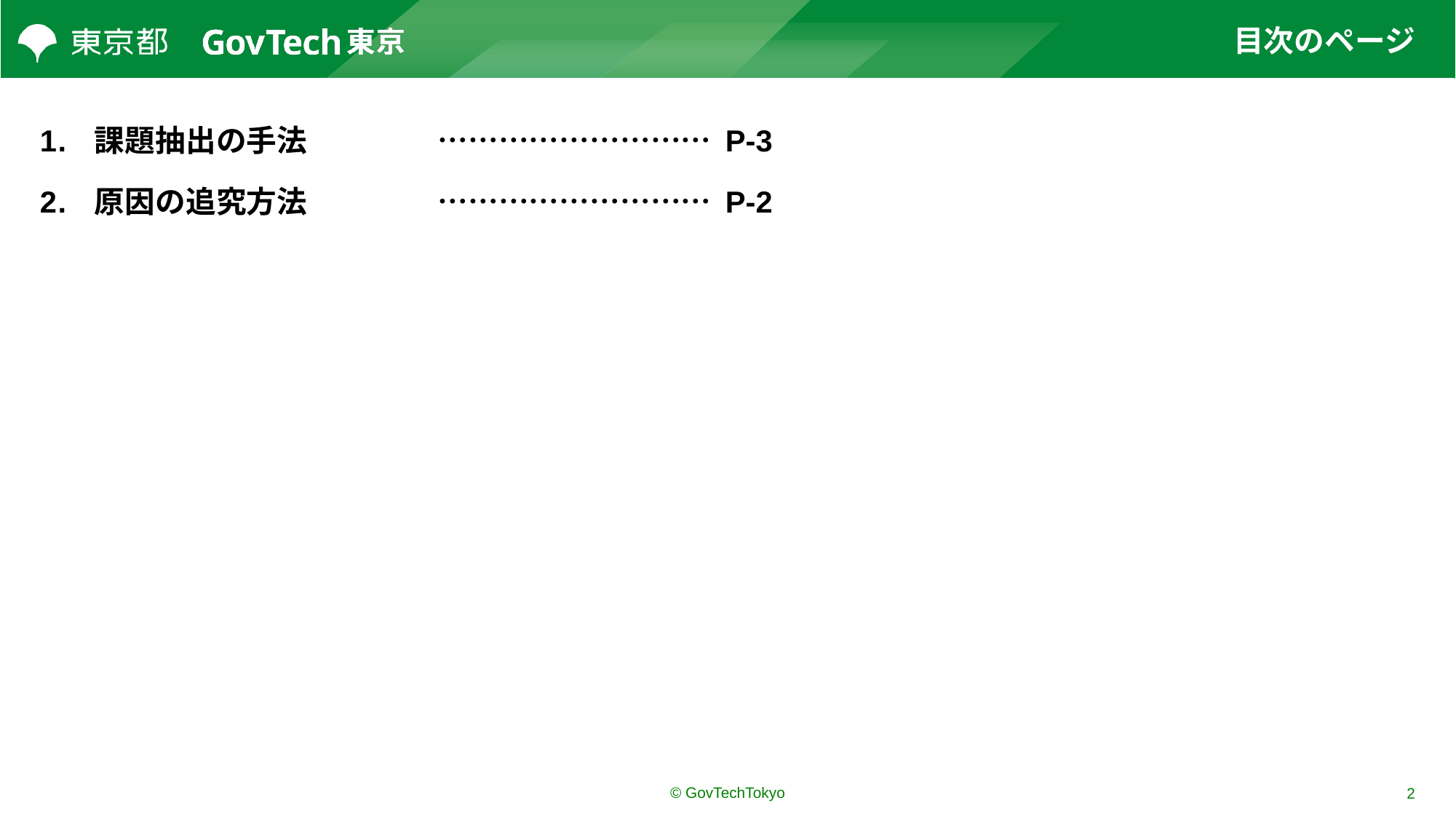

# 目次のページ
課題抽出の手法	……………………… P-3
原因の追究方法	……………………… P-2
© GovTechTokyo
2